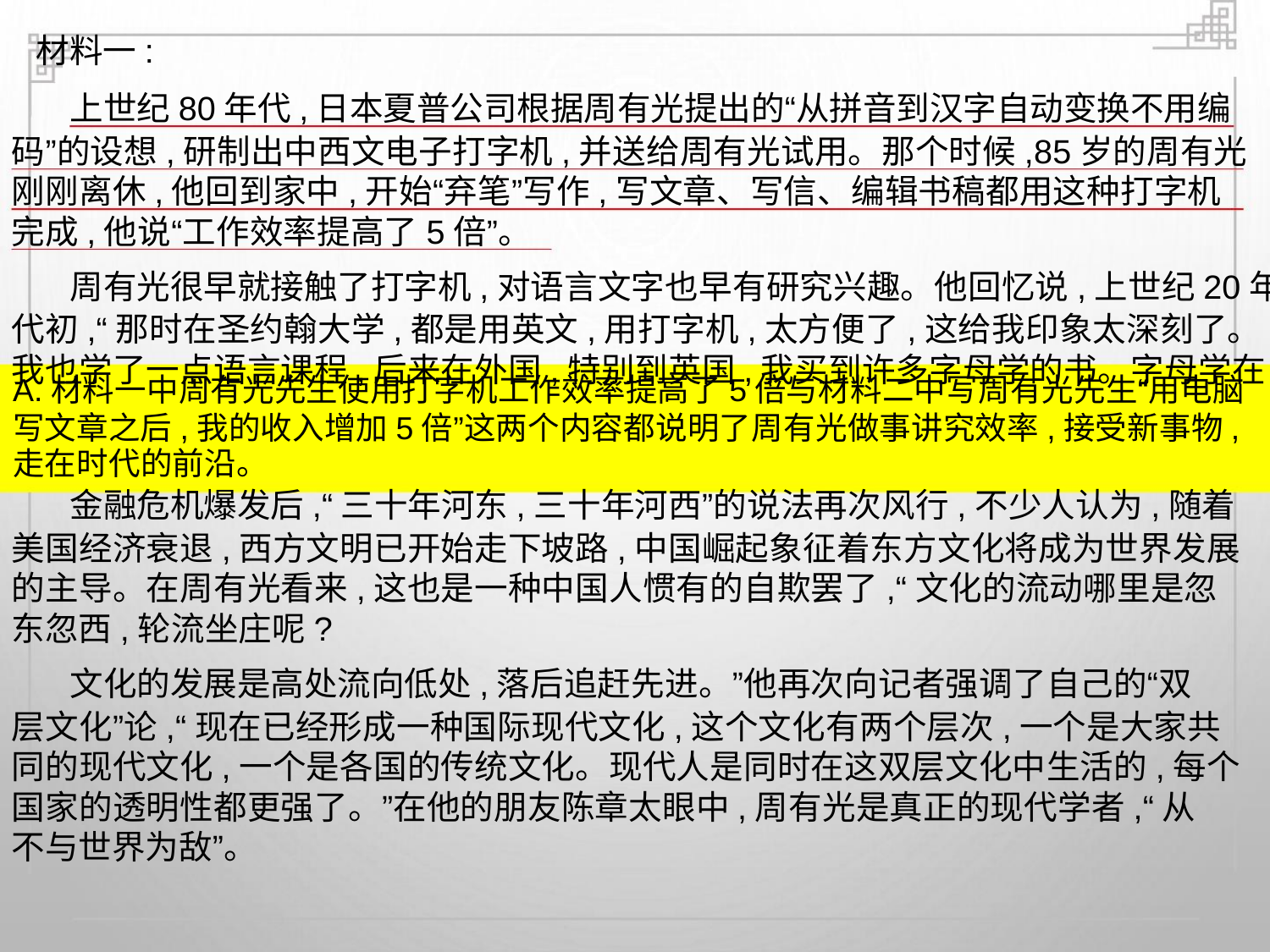

材料一:
上世纪80年代,日本夏普公司根据周有光提出的“从拼音到汉字自动变换不用编
码”的设想,研制出中西文电子打字机,并送给周有光试用。那个时候,85岁的周有光
刚刚离休,他回到家中,开始“弃笔”写作,写文章、写信、编辑书稿都用这种打字机
完成,他说“工作效率提高了5倍”。
周有光很早就接触了打字机,对语言文字也早有研究兴趣。他回忆说,上世纪20年
代初,“那时在圣约翰大学,都是用英文,用打字机,太方便了,这给我印象太深刻了。
我也学了一点语言课程,后来在外国,特别到英国,我买到许多字母学的书。字母学在
A.材料一中周有光先生使用打字机工作效率提高了5倍与材料二中写周有光先生“用电脑
写文章之后,我的收入增加5倍”这两个内容都说明了周有光做事讲究效率,接受新事物,
走在时代的前沿。
金融危机爆发后,“三十年河东,三十年河西”的说法再次风行,不少人认为,随着
美国经济衰退,西方文明已开始走下坡路,中国崛起象征着东方文化将成为世界发展
的主导。在周有光看来,这也是一种中国人惯有的自欺罢了,“文化的流动哪里是忽
东忽西,轮流坐庄呢?
文化的发展是高处流向低处,落后追赶先进。”他再次向记者强调了自己的“双
层文化”论,“现在已经形成一种国际现代文化,这个文化有两个层次,一个是大家共
同的现代文化,一个是各国的传统文化。现代人是同时在这双层文化中生活的,每个
国家的透明性都更强了。”在他的朋友陈章太眼中,周有光是真正的现代学者,“从
不与世界为敌”。